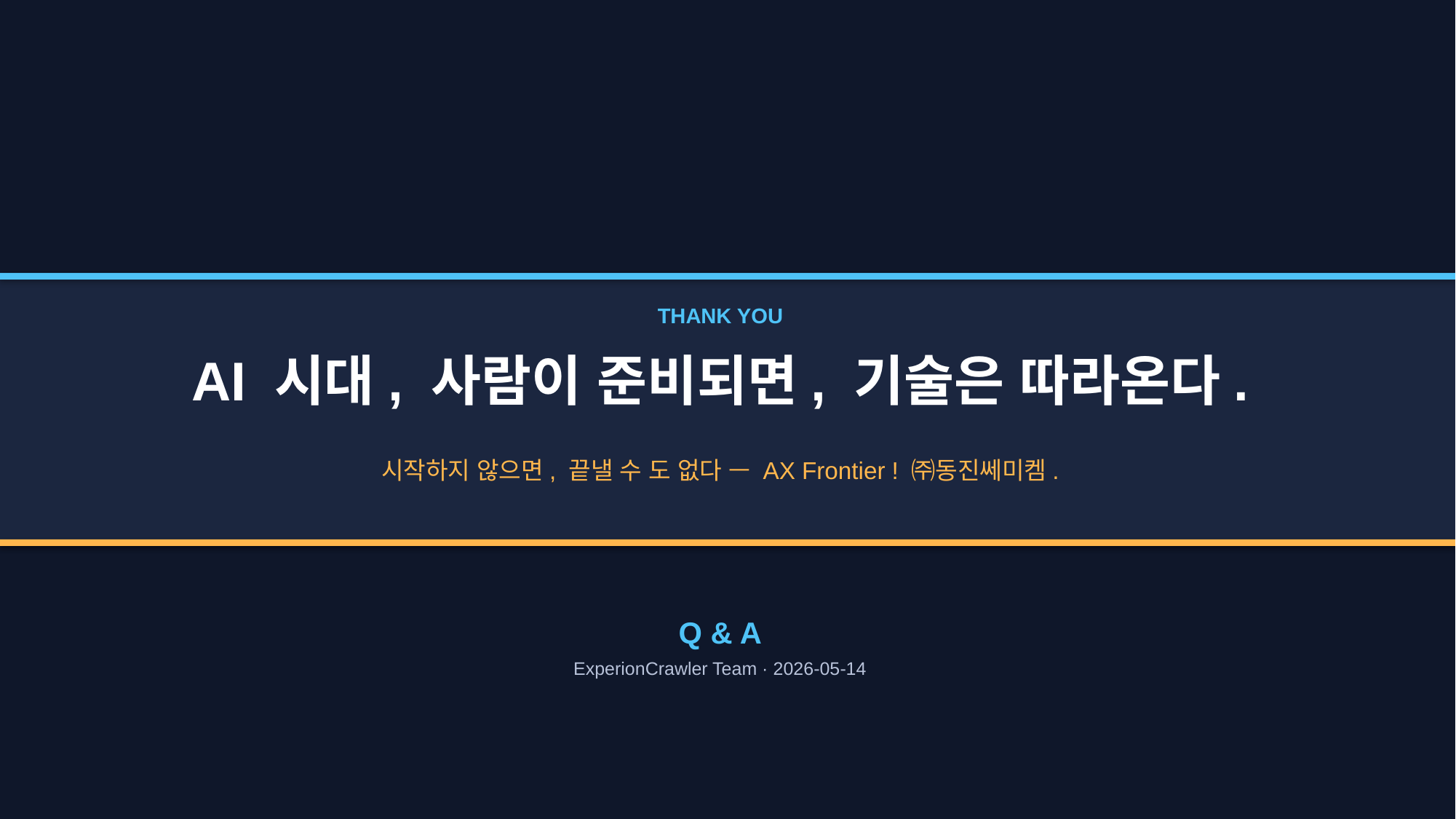

THANK YOU
AI 시대, 사람이 준비되면, 기술은 따라온다.
시작하지 않으면, 끝낼 수 도 없다 — AX Frontier ! ㈜동진쎄미켐.

Q & A
ExperionCrawler Team · 2026-05-14